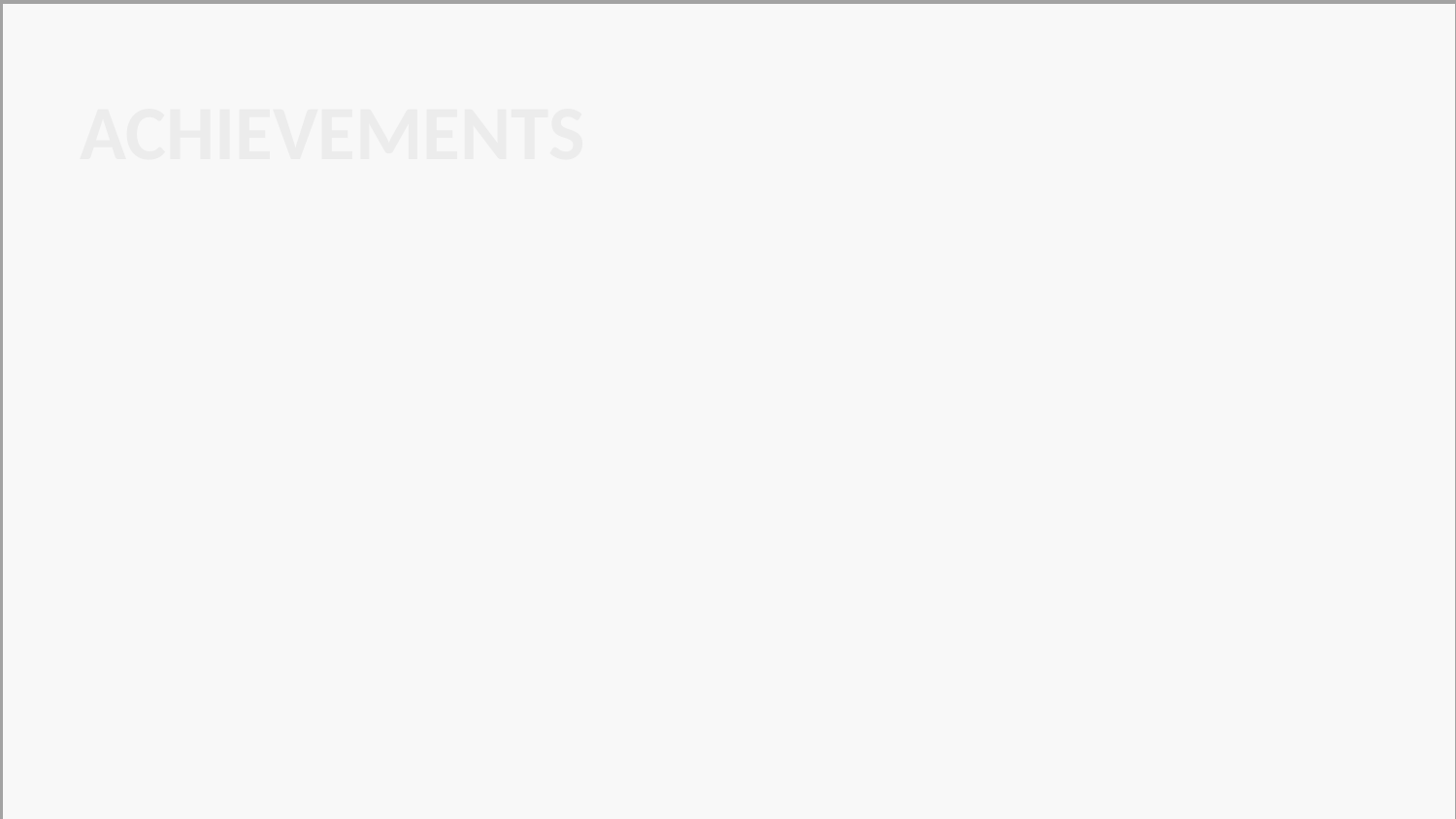

Arthur Miller won countless prizes in his whole life, including 1949 Pulitzer prize(普利策戏剧奖）, two New York theatre critics awards（纽约戏剧评论奖）, Olivier Award for best drama.
 In 1953,   the cold war  reached its climax, Miller wrote his most famous  drama “The Crucible” (translated as “炼狱”). His purpose on writing this play is in response to McCarthy senator for so-called communist party sympathizers repression.
achievements